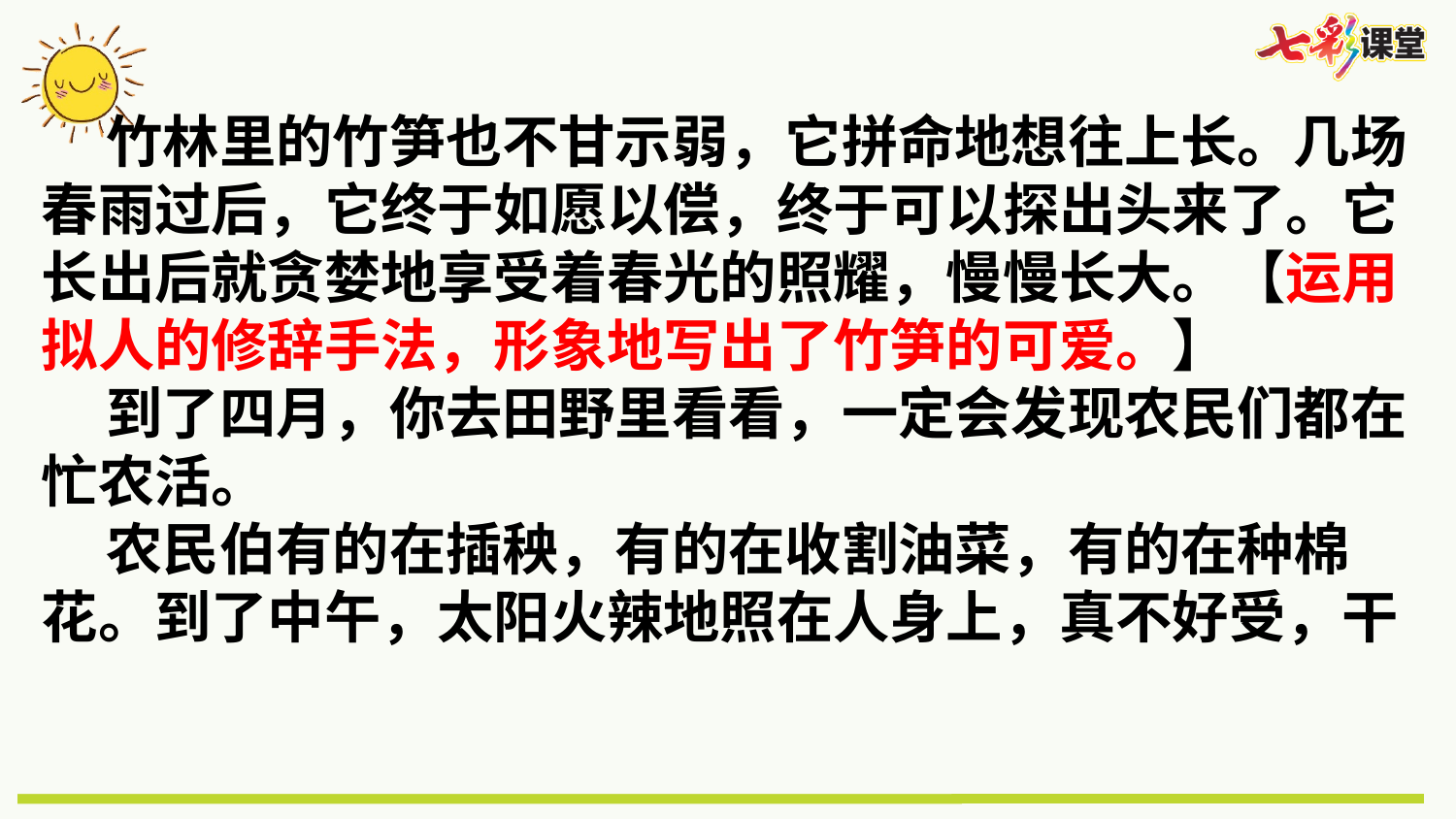

竹林里的竹笋也不甘示弱，它拼命地想往上长。几场春雨过后，它终于如愿以偿，终于可以探出头来了。它长出后就贪婪地享受着春光的照耀，慢慢长大。【运用拟人的修辞手法，形象地写出了竹笋的可爱。】
    到了四月，你去田野里看看，一定会发现农民们都在忙农活。
    农民伯有的在插秧，有的在收割油菜，有的在种棉花。到了中午，太阳火辣地照在人身上，真不好受，干